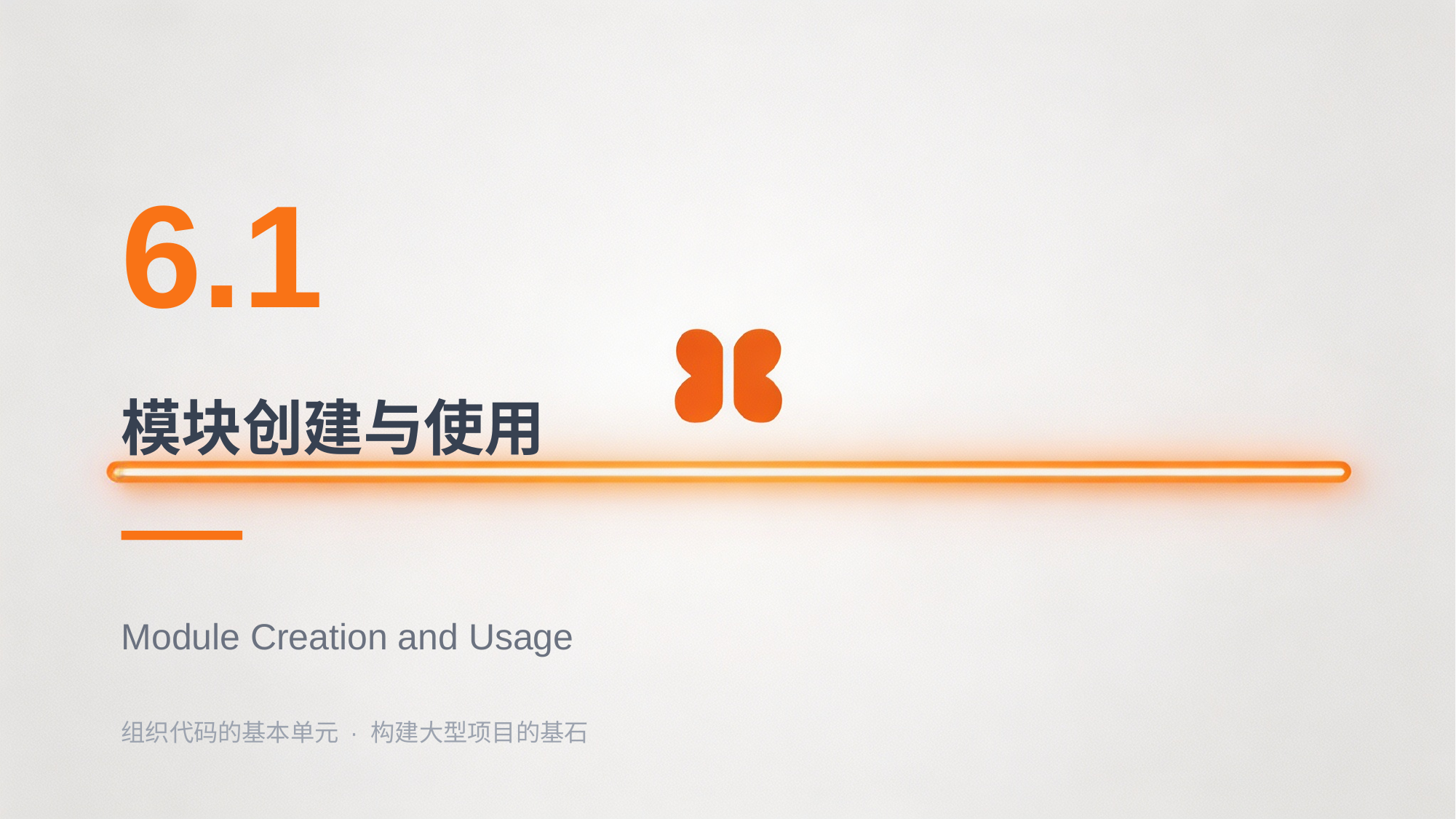

6.1
模块创建与使用

Module Creation and Usage
组织代码的基本单元 · 构建大型项目的基石